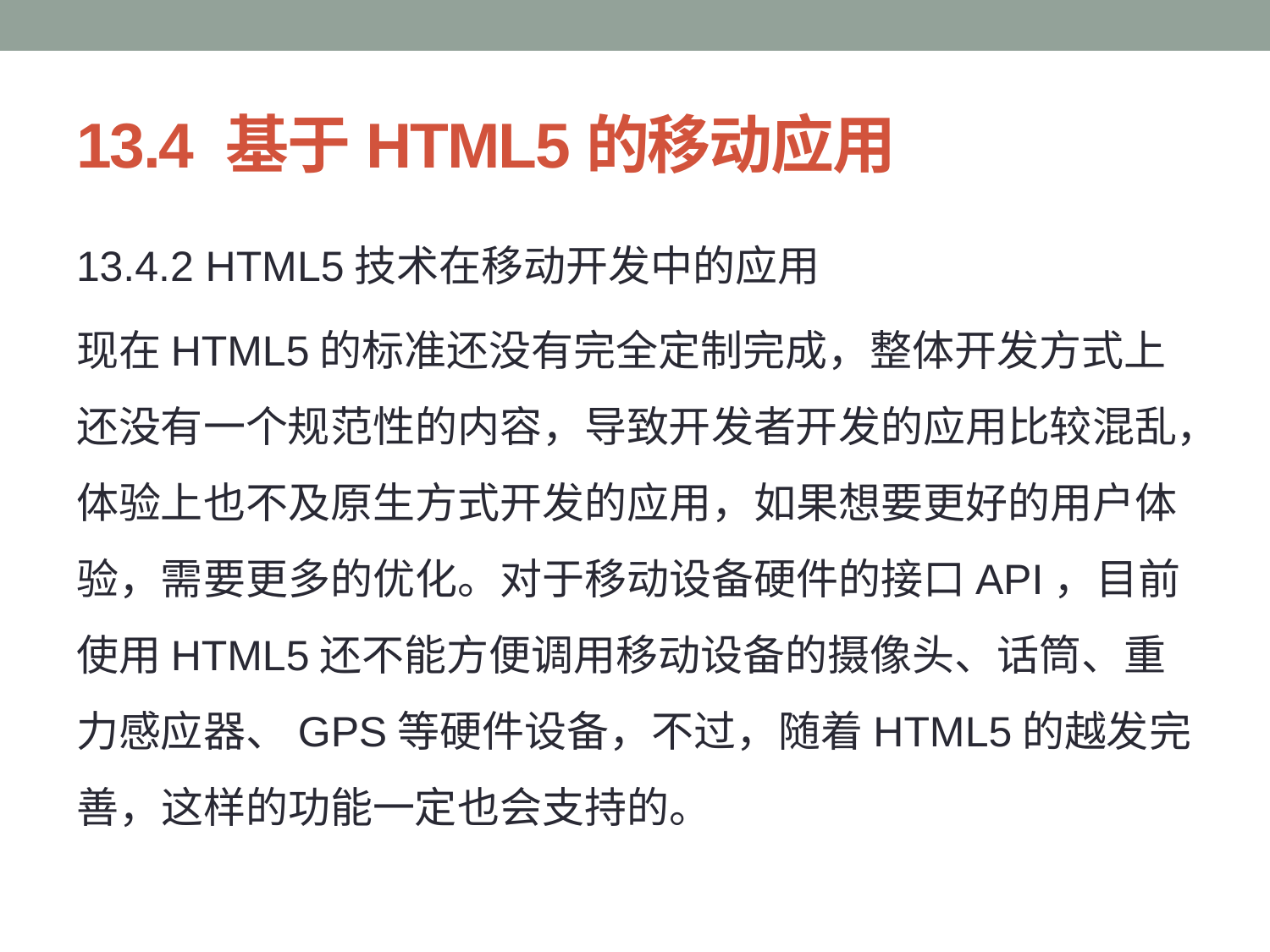

# 13.4 基于HTML5的移动应用
13.4.2 HTML5技术在移动开发中的应用
现在HTML5的标准还没有完全定制完成，整体开发方式上还没有一个规范性的内容，导致开发者开发的应用比较混乱，体验上也不及原生方式开发的应用，如果想要更好的用户体验，需要更多的优化。对于移动设备硬件的接口API，目前使用HTML5还不能方便调用移动设备的摄像头、话筒、重力感应器、GPS等硬件设备，不过，随着HTML5的越发完善，这样的功能一定也会支持的。